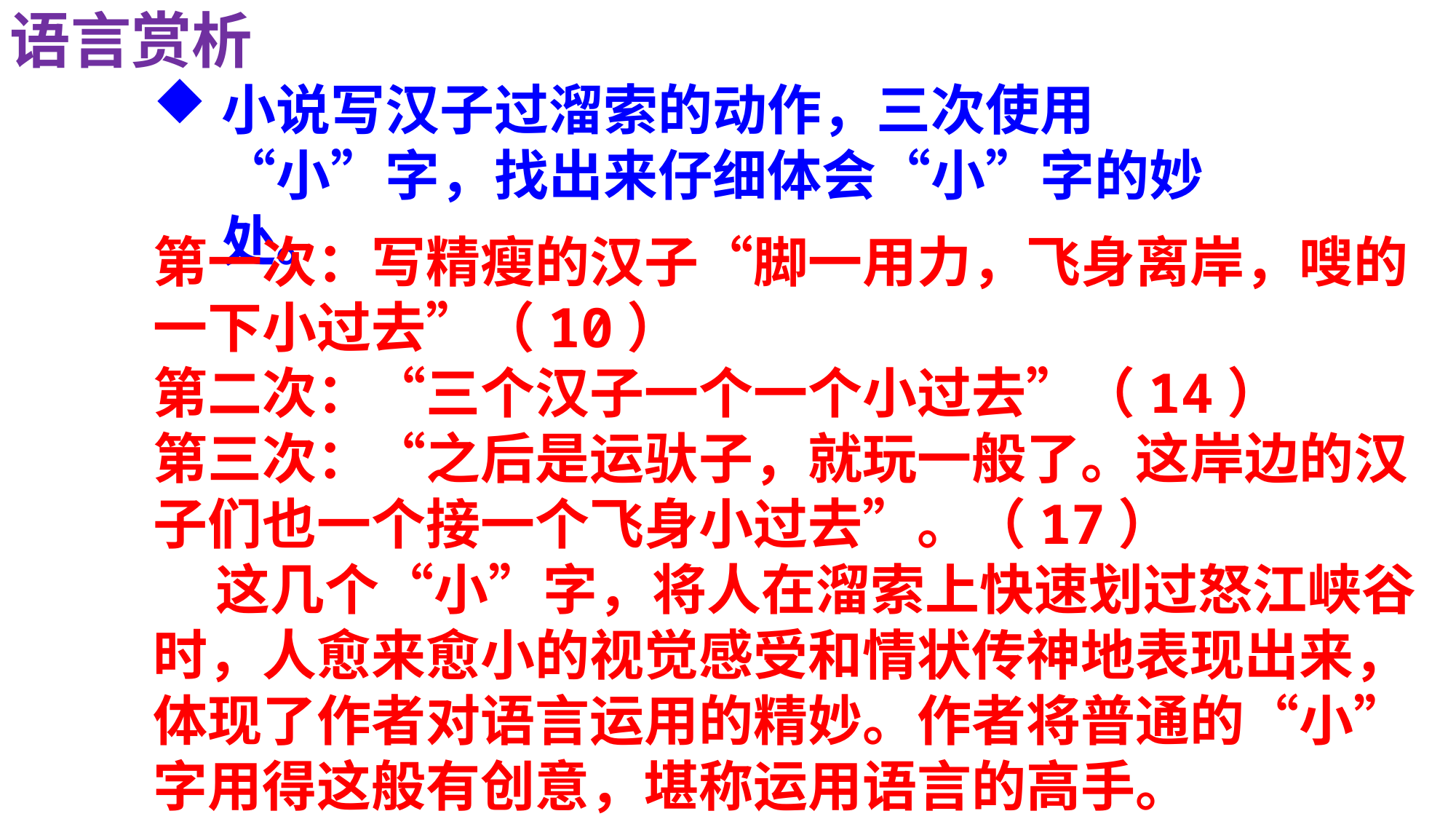

语言赏析
小说写汉子过溜索的动作，三次使用“小”字，找出来仔细体会“小”字的妙处。
第一次：写精瘦的汉子“脚一用力，飞身离岸，嗖的一下小过去”（10）
第二次：“三个汉子一个一个小过去”（14）
第三次：“之后是运驮子，就玩一般了。这岸边的汉子们也一个接一个飞身小过去”。（17）
    这几个“小”字，将人在溜索上快速划过怒江峡谷时，人愈来愈小的视觉感受和情状传神地表现出来，体现了作者对语言运用的精妙。作者将普通的“小”字用得这般有创意，堪称运用语言的高手。